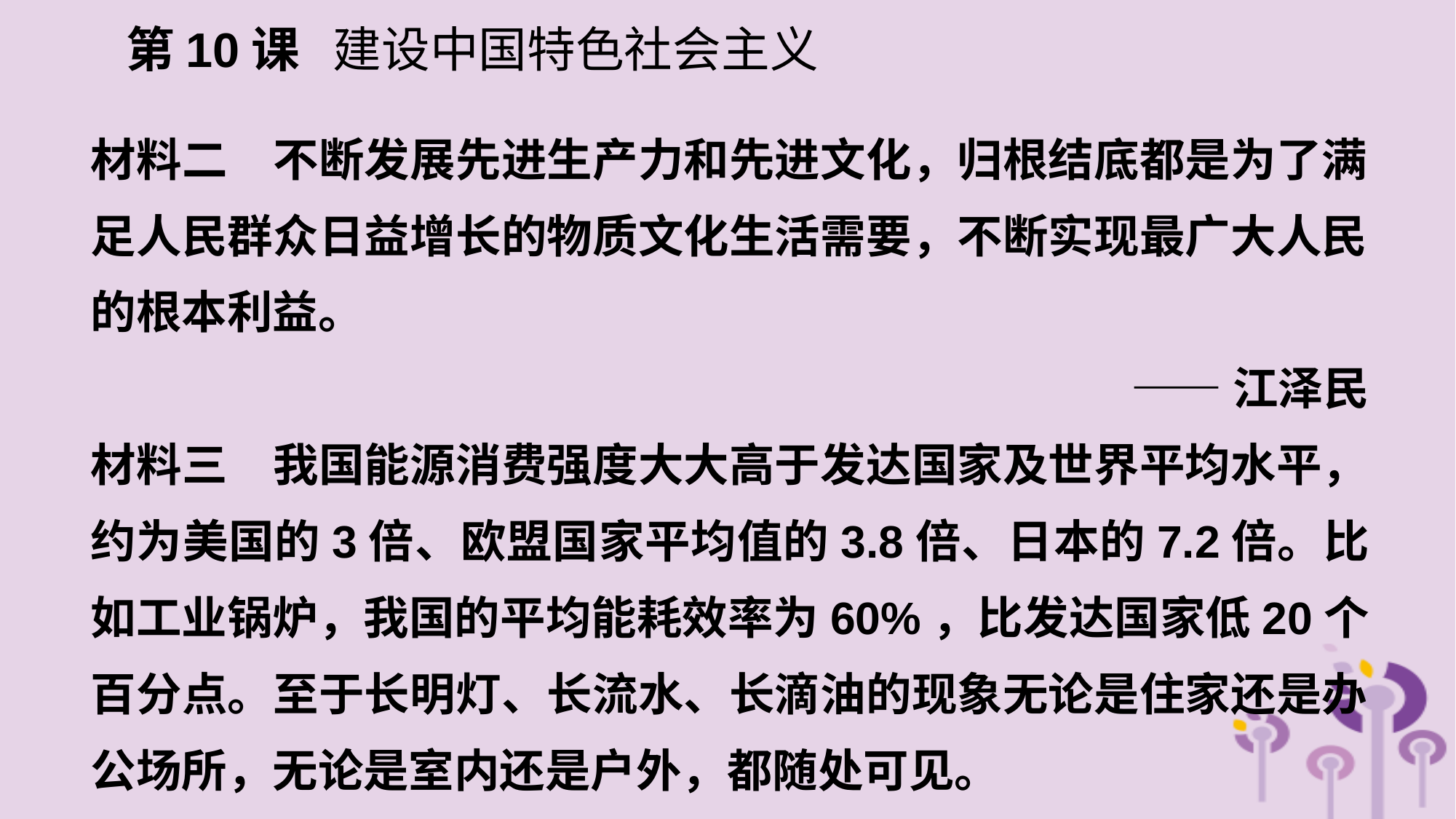

第10课   建设中国特色社会主义
材料二　不断发展先进生产力和先进文化，归根结底都是为了满足人民群众日益增长的物质文化生活需要，不断实现最广大人民的根本利益。
——江泽民
材料三　我国能源消费强度大大高于发达国家及世界平均水平，约为美国的3倍、欧盟国家平均值的3.8倍、日本的7.2倍。比如工业锅炉，我国的平均能耗效率为60%，比发达国家低20个百分点。至于长明灯、长流水、长滴油的现象无论是住家还是办公场所，无论是室内还是户外，都随处可见。